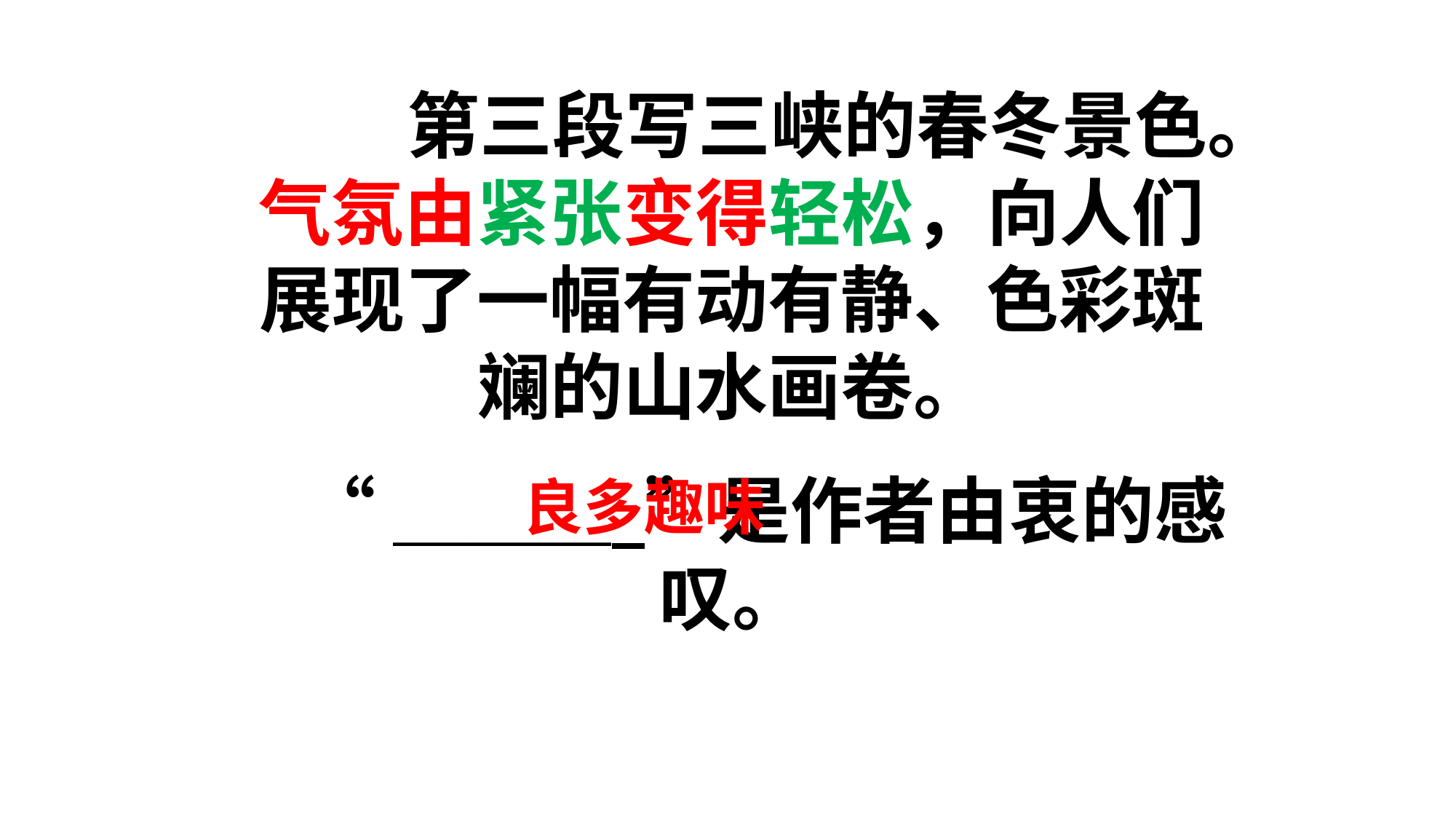

第三段写三峡的春冬景色。气氛由紧张变得轻松，向人们展现了一幅有动有静、色彩斑斓的山水画卷。
    “＿＿＿  ”是作者由衷的感叹。
良多趣味